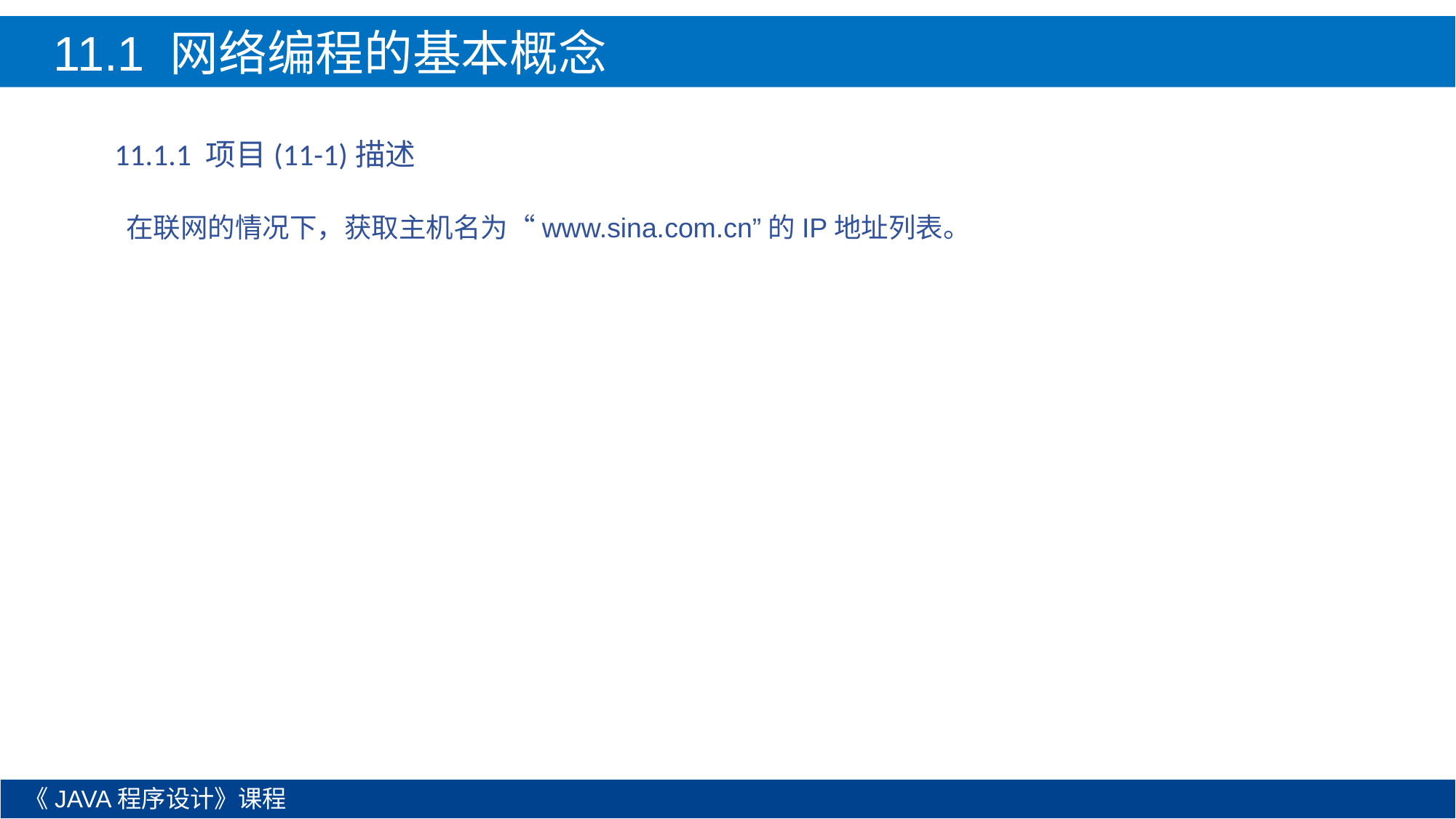

11.1 网络编程的基本概念
11.1.1 项目(11-1)描述

在联网的情况下，获取主机名为“www.sina.com.cn”的IP地址列表。

《JAVA程序设计》课程